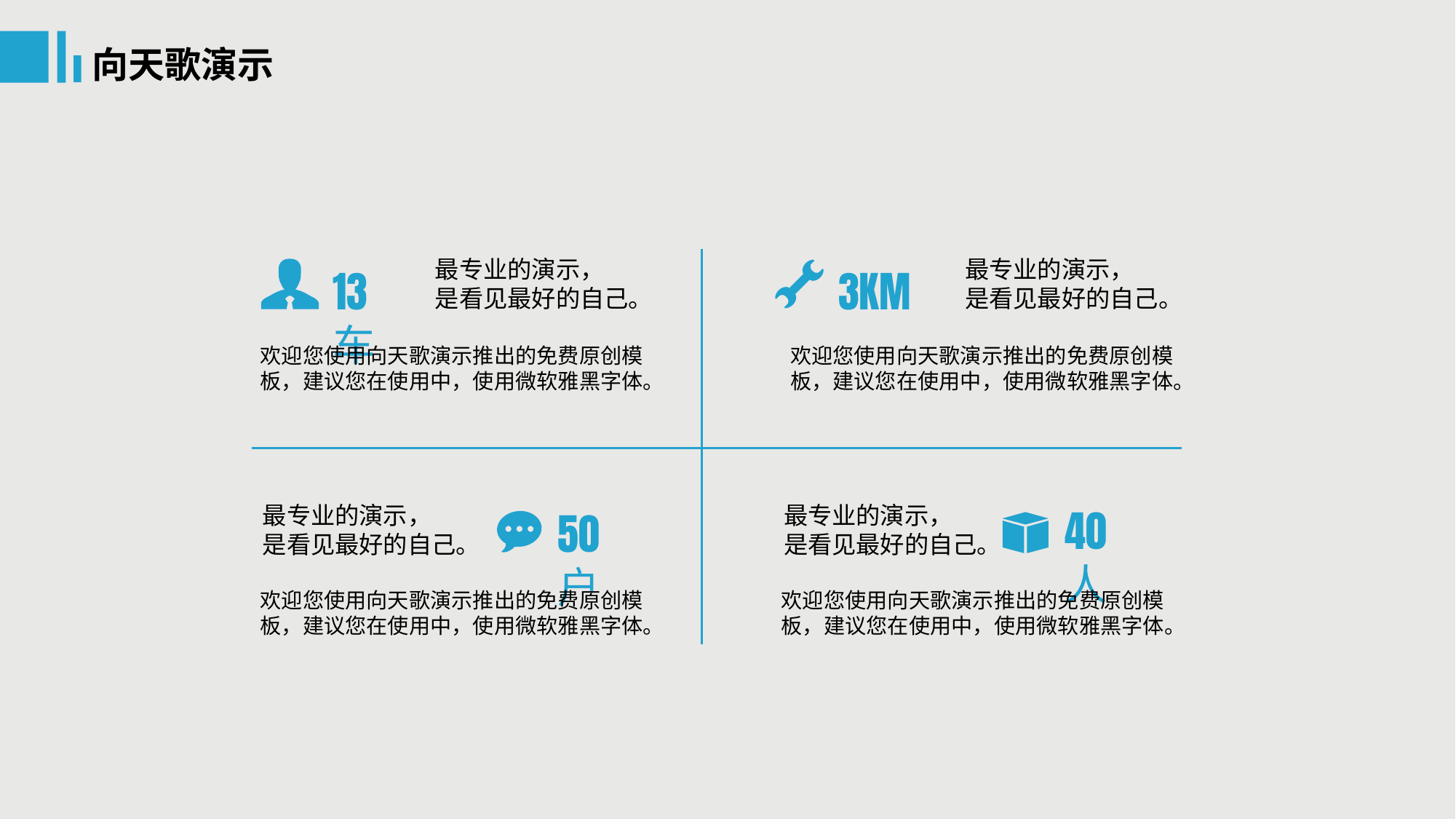

向天歌演示

最专业的演示，
是看见最好的自己。
最专业的演示，
是看见最好的自己。

13车
3KM
欢迎您使用向天歌演示推出的免费原创模板，建议您在使用中，使用微软雅黑字体。
欢迎您使用向天歌演示推出的免费原创模板，建议您在使用中，使用微软雅黑字体。
最专业的演示，
是看见最好的自己。
最专业的演示，
是看见最好的自己。
40人
50户

欢迎您使用向天歌演示推出的免费原创模板，建议您在使用中，使用微软雅黑字体。
欢迎您使用向天歌演示推出的免费原创模板，建议您在使用中，使用微软雅黑字体。